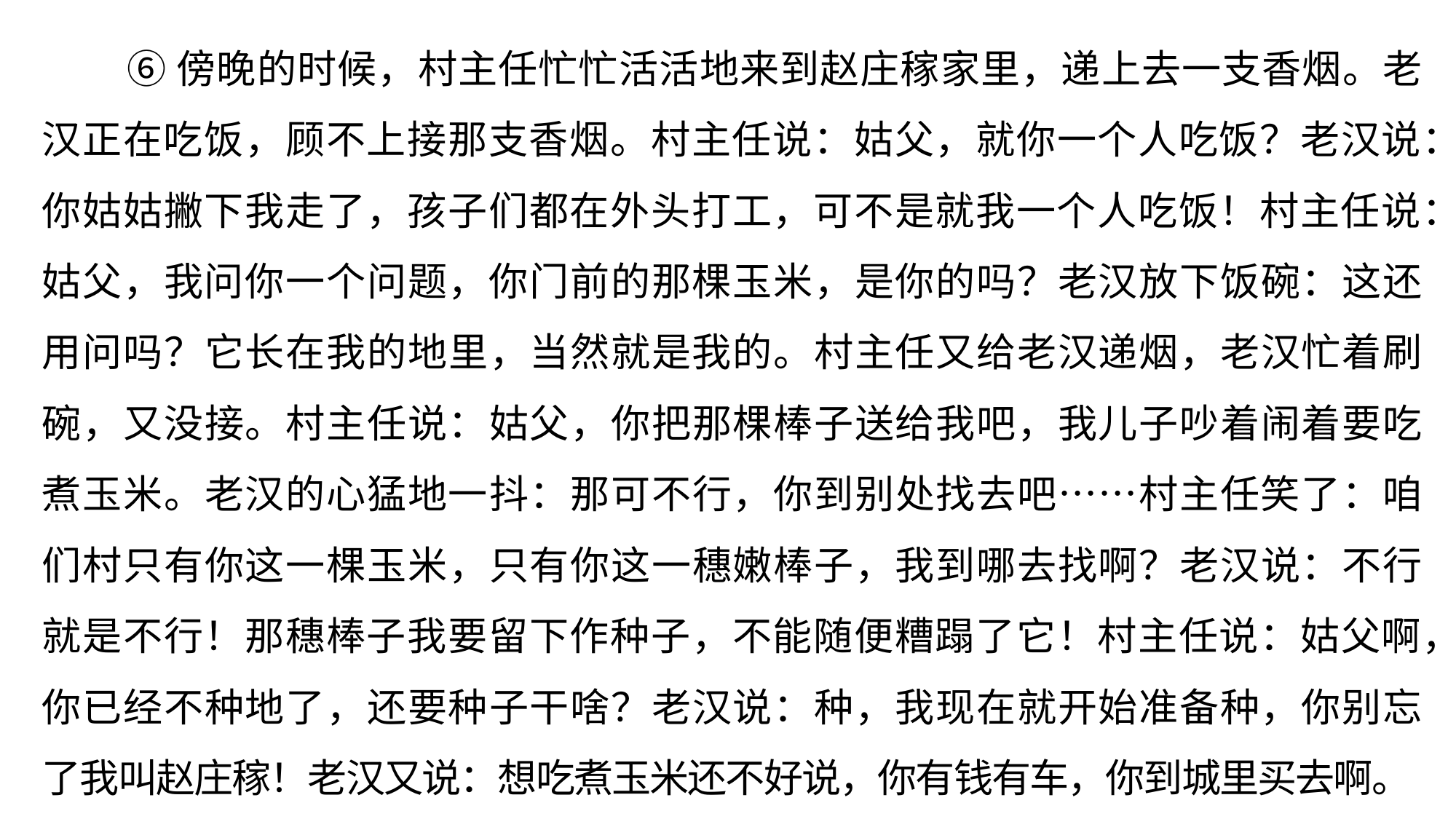

⑥傍晚的时候，村主任忙忙活活地来到赵庄稼家里，递上去一支香烟。老汉正在吃饭，顾不上接那支香烟。村主任说：姑父，就你一个人吃饭？老汉说：你姑姑撇下我走了，孩子们都在外头打工，可不是就我一个人吃饭！村主任说：姑父，我问你一个问题，你门前的那棵玉米，是你的吗？老汉放下饭碗：这还用问吗？它长在我的地里，当然就是我的。村主任又给老汉递烟，老汉忙着刷碗，又没接。村主任说：姑父，你把那棵棒子送给我吧，我儿子吵着闹着要吃煮玉米。老汉的心猛地一抖：那可不行，你到别处找去吧……村主任笑了：咱们村只有你这一棵玉米，只有你这一穗嫩棒子，我到哪去找啊？老汉说：不行就是不行！那穗棒子我要留下作种子，不能随便糟蹋了它！村主任说：姑父啊，你已经不种地了，还要种子干啥？老汉说：种，我现在就开始准备种，你别忘了我叫赵庄稼！老汉又说：想吃煮玉米还不好说，你有钱有车，你到城里买去啊。